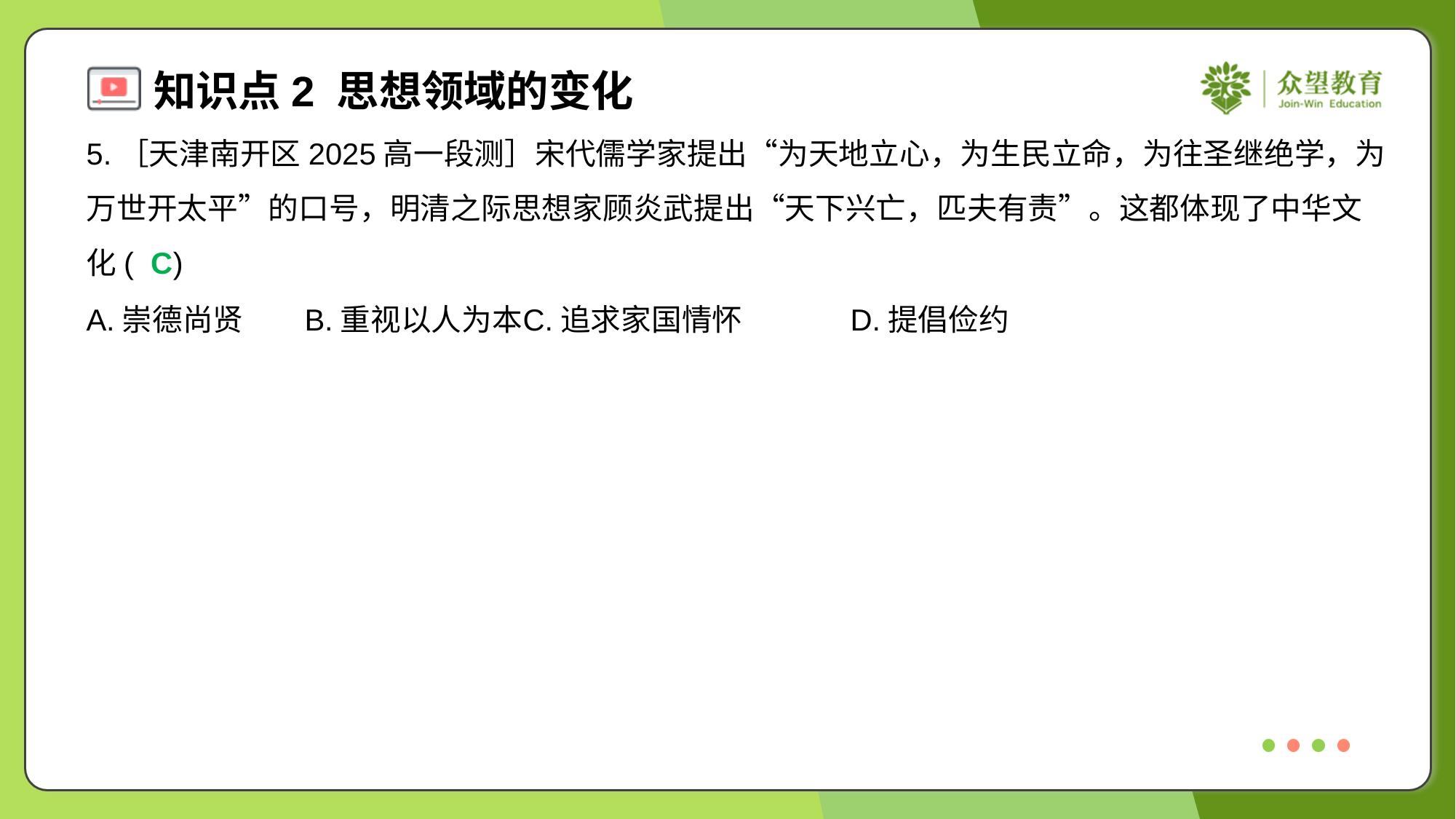

5.［天津南开区2025高一段测］宋代儒学家提出“为天地立心，为生民立命，为往圣继绝学，为
万世开太平”的口号，明清之际思想家顾炎武提出“天下兴亡，匹夫有责”。这都体现了中华文
化(     )
C
A.崇德尚贤	B.重视以人为本	C.追求家国情怀	D.提倡俭约